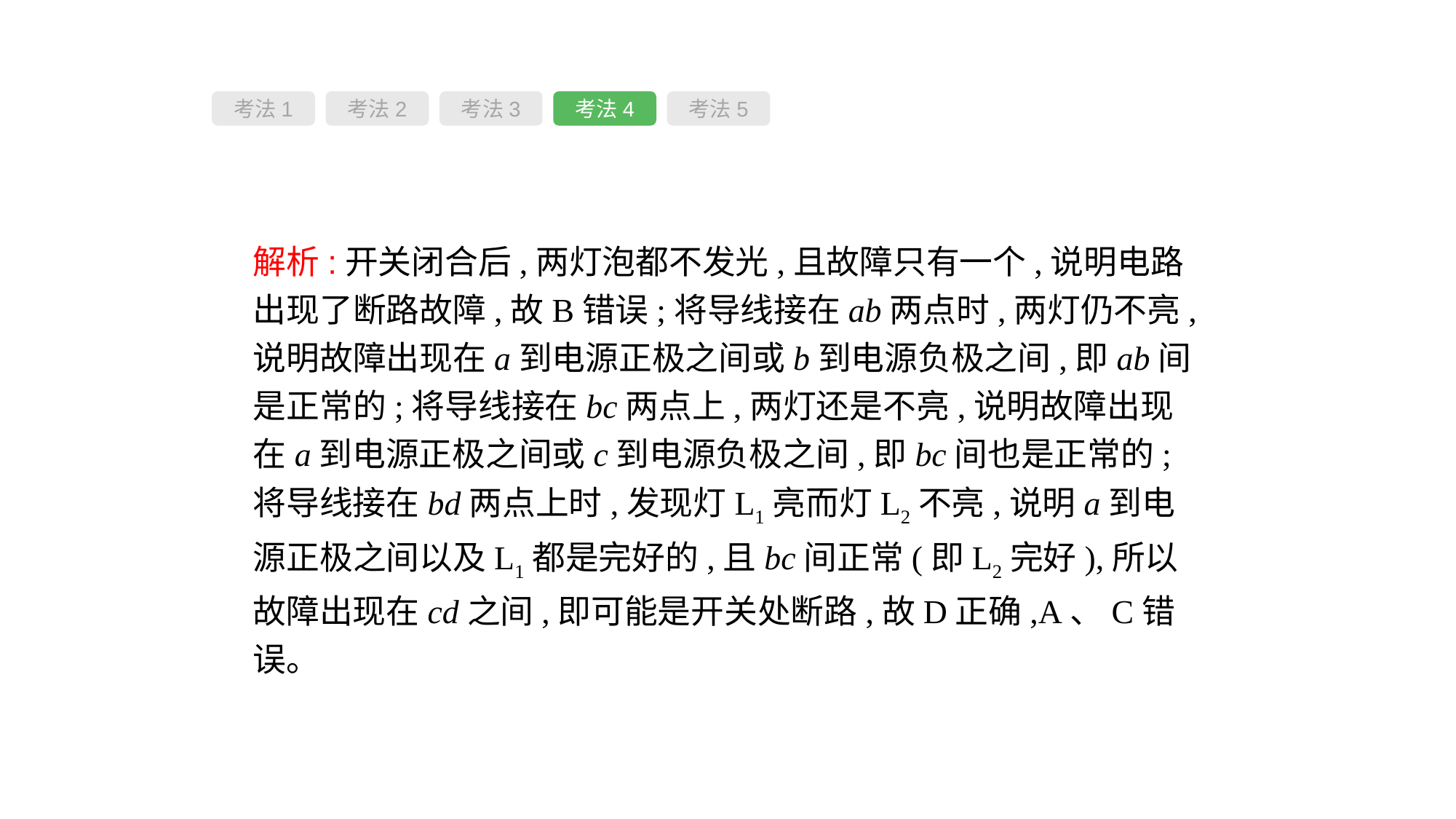

考法1
考法2
考法3
考法4
考法5
解析:开关闭合后,两灯泡都不发光,且故障只有一个,说明电路出现了断路故障,故B错误;将导线接在ab两点时,两灯仍不亮,说明故障出现在a到电源正极之间或b到电源负极之间,即ab间是正常的;将导线接在bc两点上,两灯还是不亮,说明故障出现在a到电源正极之间或c到电源负极之间,即bc间也是正常的;将导线接在bd两点上时,发现灯L1亮而灯L2不亮,说明a到电源正极之间以及L1都是完好的,且bc间正常(即L2完好),所以故障出现在cd之间,即可能是开关处断路,故D正确,A、C错误。